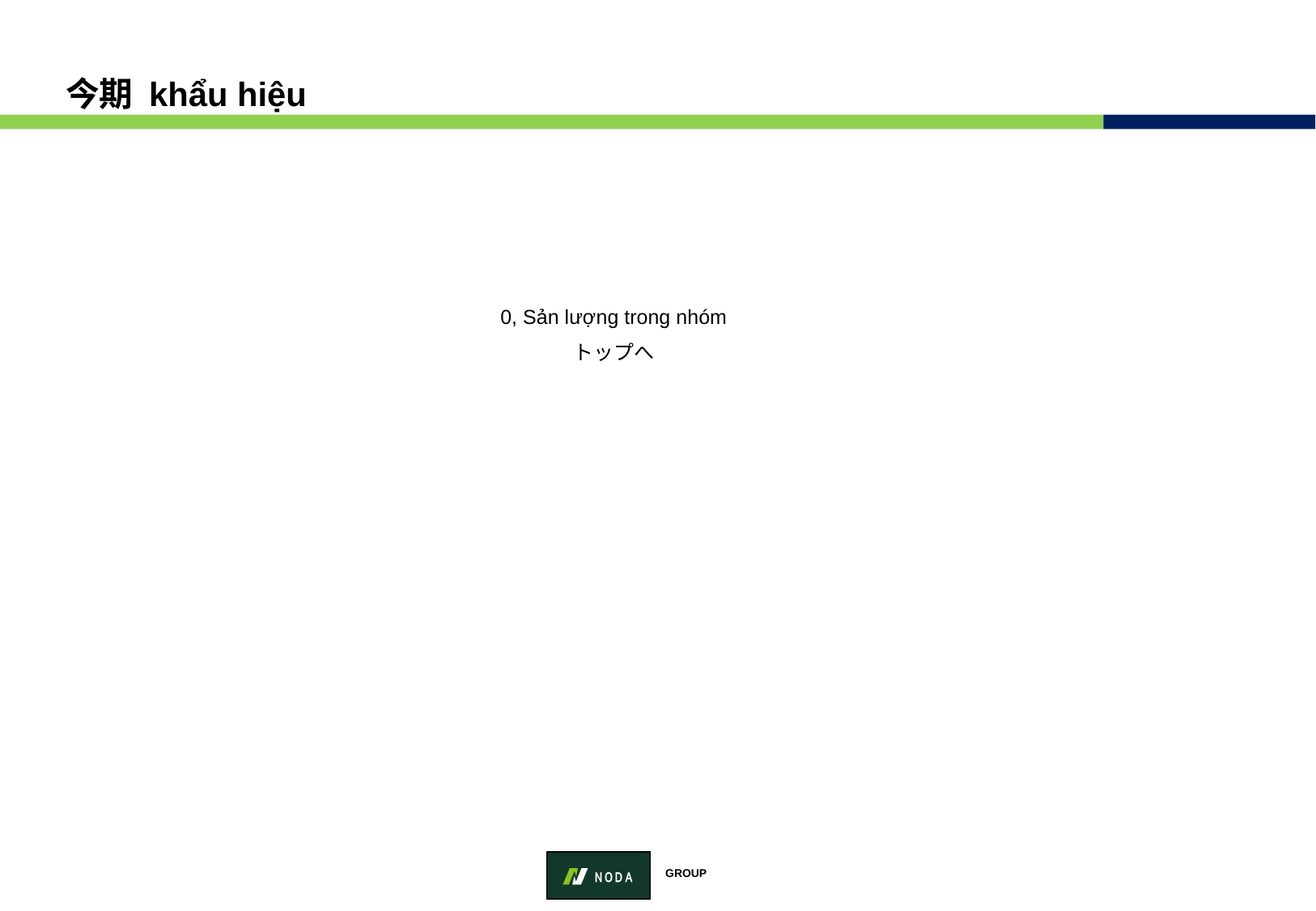

# 今期 khẩu hiệu
0, Sản lượng trong nhóm
トップへ